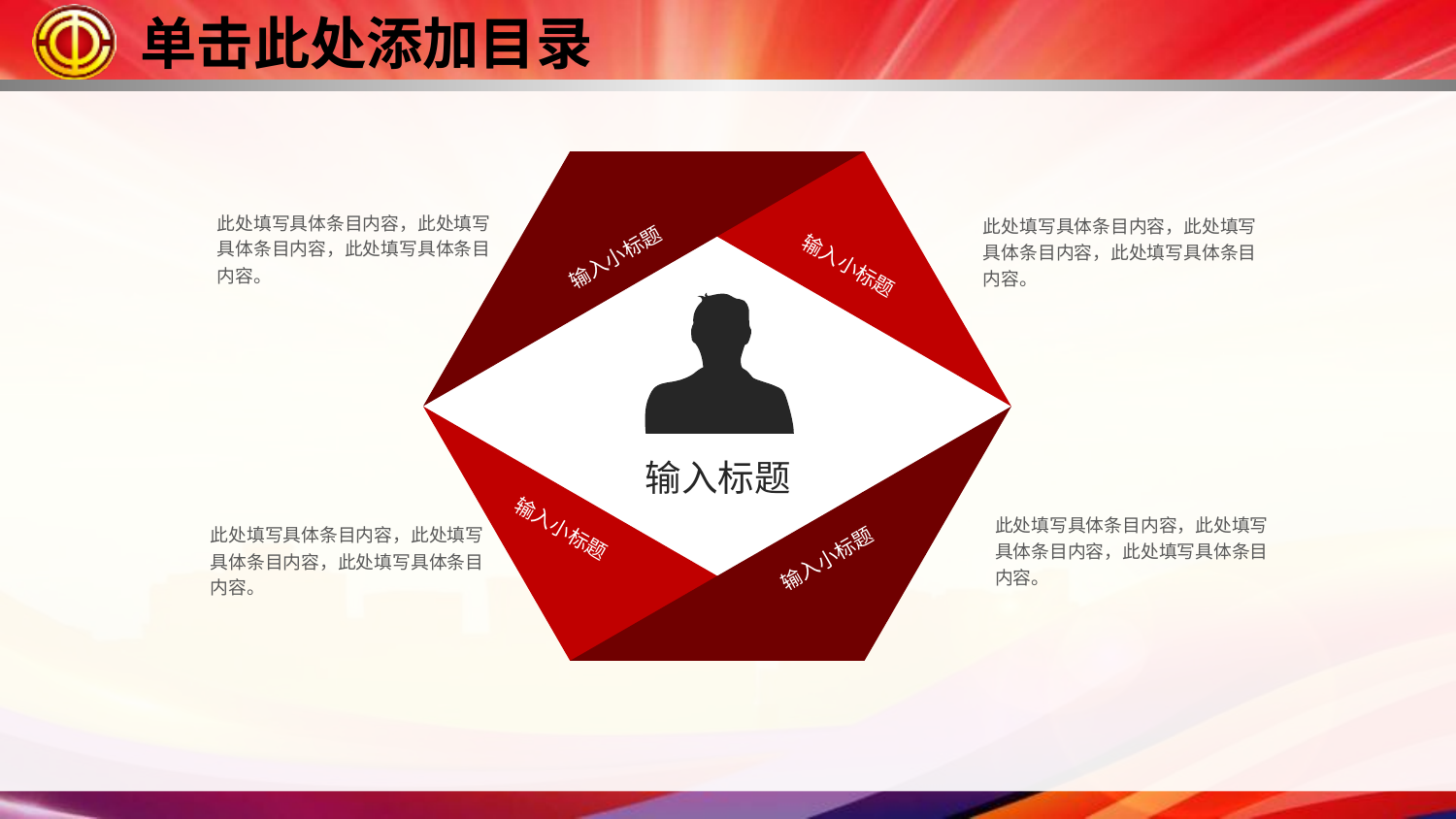

此处填写具体条目内容，此处填写具体条目内容，此处填写具体条目内容。
此处填写具体条目内容，此处填写具体条目内容，此处填写具体条目内容。
输入小标题
输入小标题

输入标题
此处填写具体条目内容，此处填写具体条目内容，此处填写具体条目内容。
输入小标题
此处填写具体条目内容，此处填写具体条目内容，此处填写具体条目内容。
输入小标题